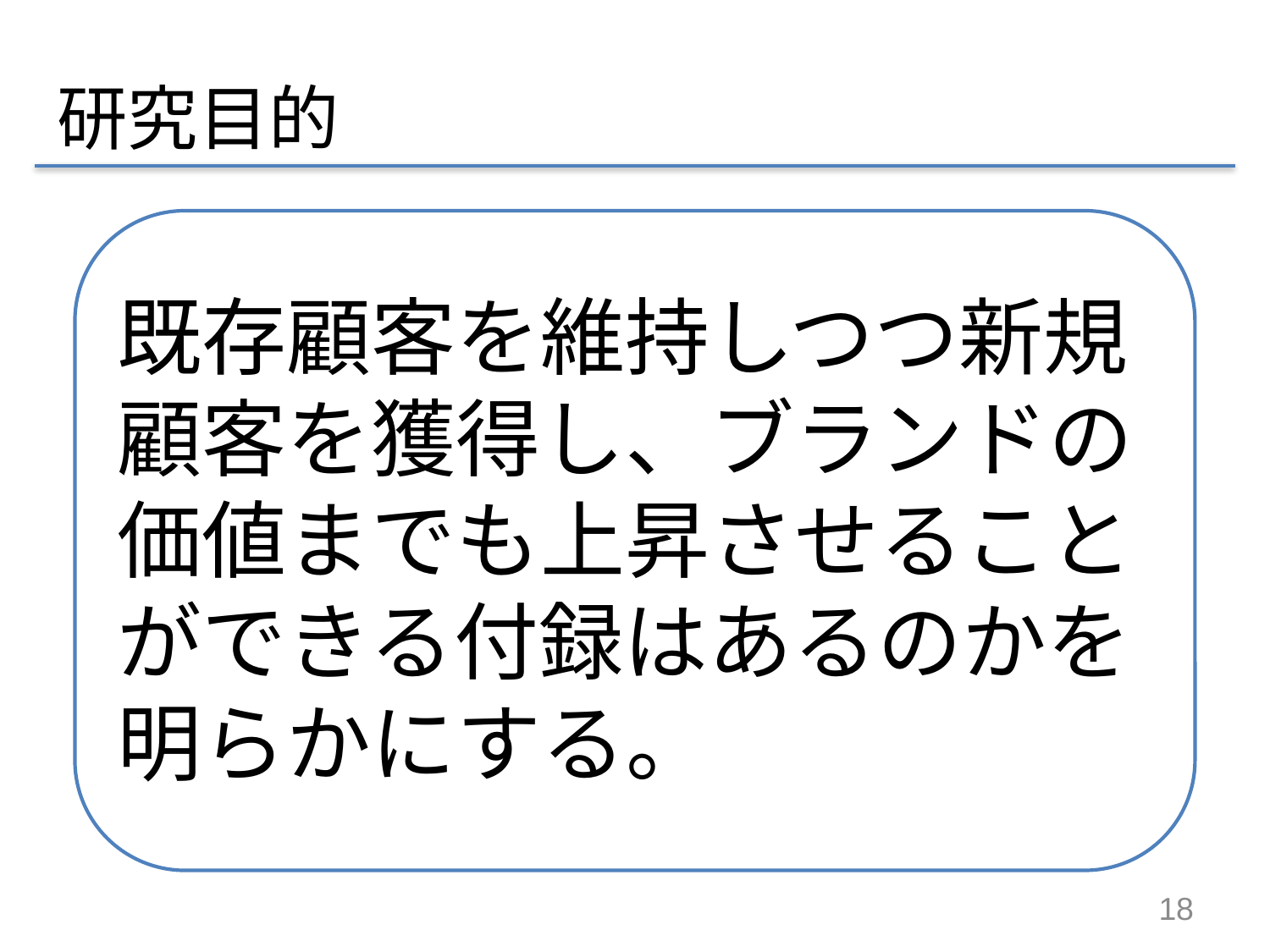

研究目的

既存顧客を維持しつつ新規顧客を獲得し、ブランドの価値までも上昇させることができる付録はあるのかを明らかにする。
18